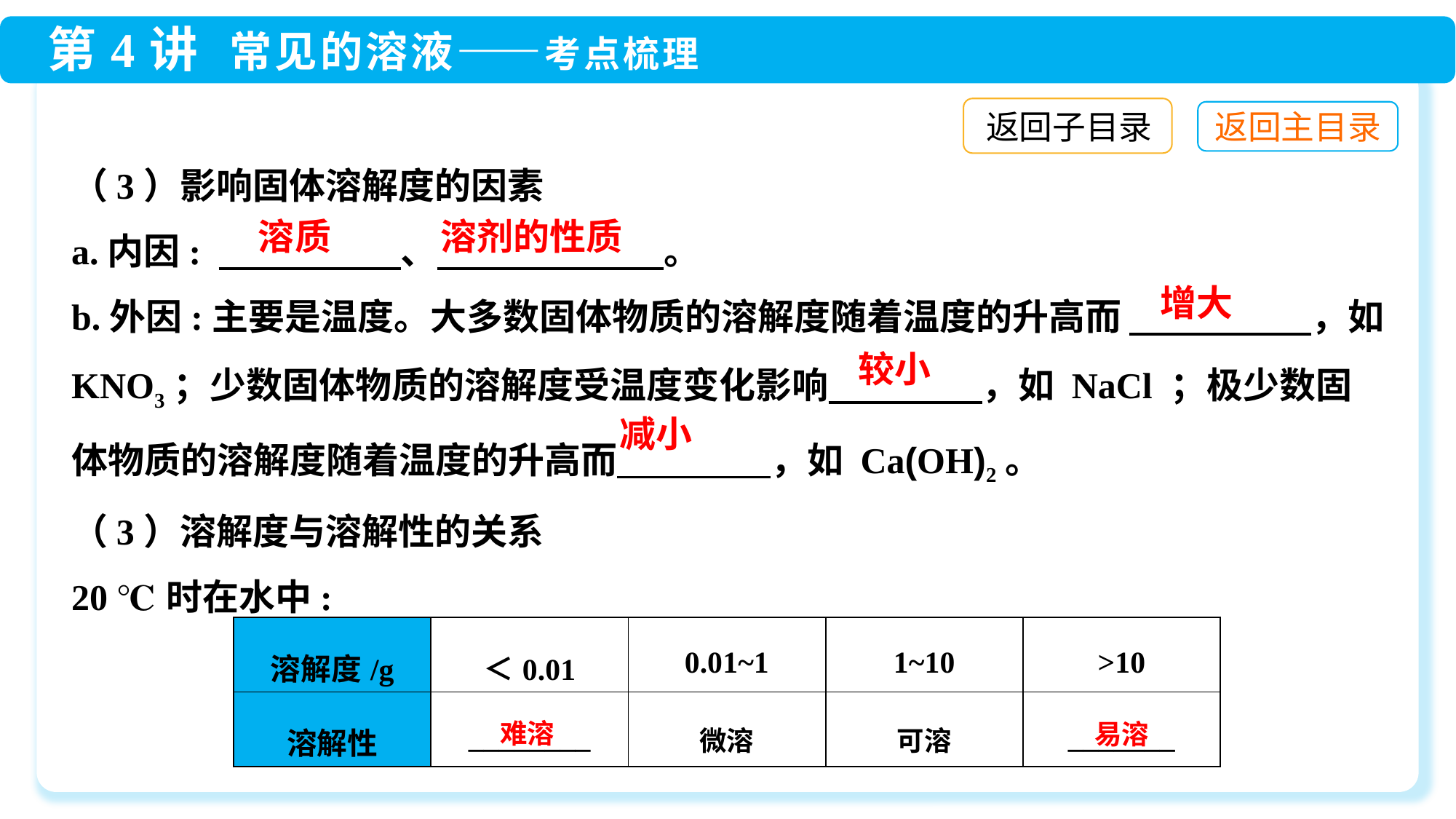

返回子目录
（3）影响固体溶解度的因素
a.内因: 　　　　　、 　　　　　　。
b.外因:主要是温度。大多数固体物质的溶解度随着温度的升高而 　　　　　，如KNO3；少数固体物质的溶解度受温度变化影响 　　　　，如 NaCl ；极少数固体物质的溶解度随着温度的升高而 　　　　，如 Ca(OH)2。
（3）溶解度与溶解性的关系
20 ℃时在水中:
溶质
溶剂的性质
增大
较小
减小
| 溶解度/g | ＜0.01 | 0.01~1 | 1~10 | >10 |
| --- | --- | --- | --- | --- |
| 溶解性 | \_\_\_\_\_\_\_\_ | 微溶 | 可溶 | \_\_\_\_\_\_\_ |
难溶
易溶